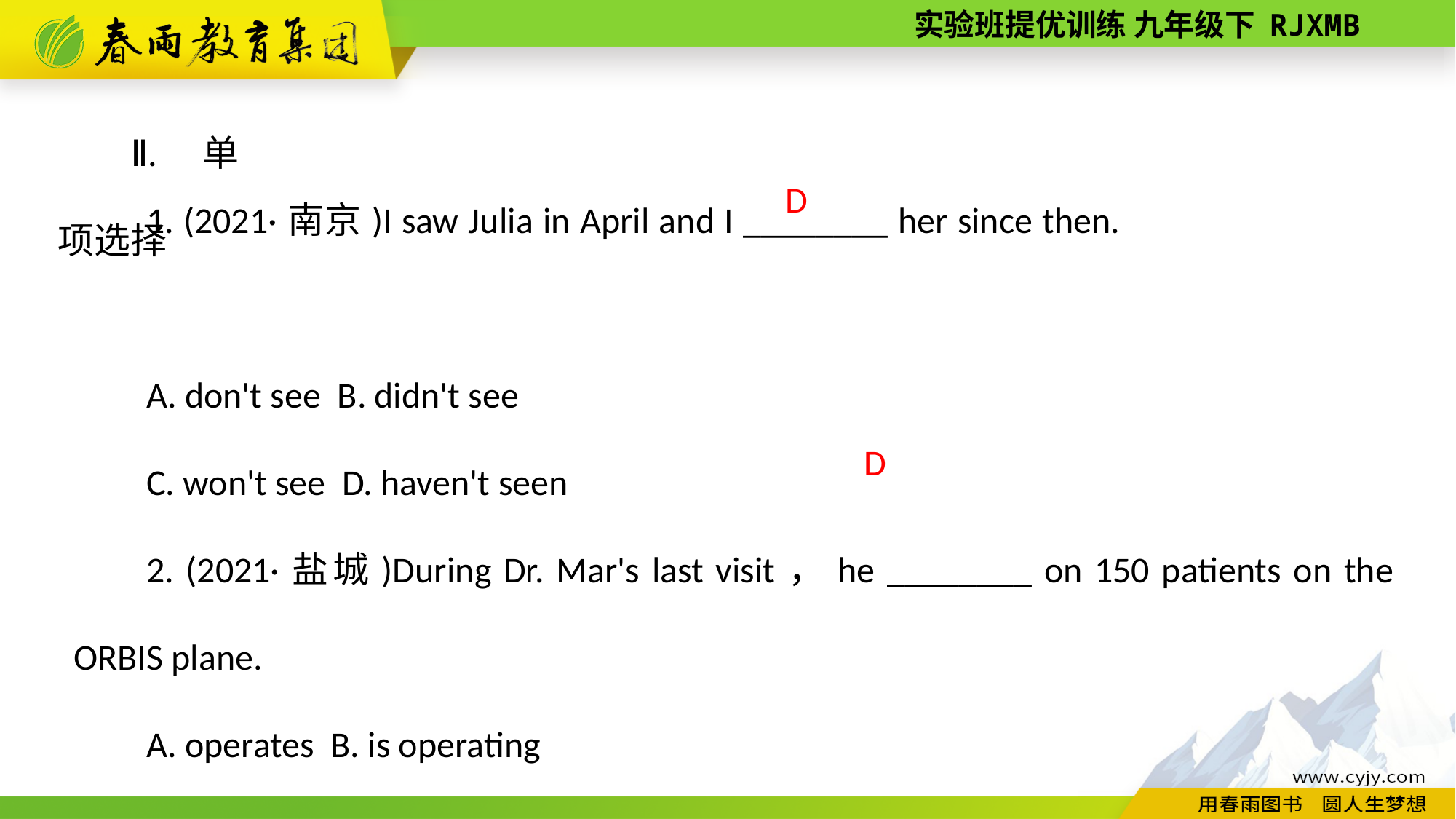

Ⅱ. 单项选择
1. (2021·南京)I saw Julia in April and I ________ her since then.
A. don't see  B. didn't see
C. won't see  D. haven't seen
2. (2021·盐城)During Dr. Mar's last visit，he ________ on 150 patients on the ORBIS plane.
A. operates  B. is operating
C. will operate  D. operated
D
D